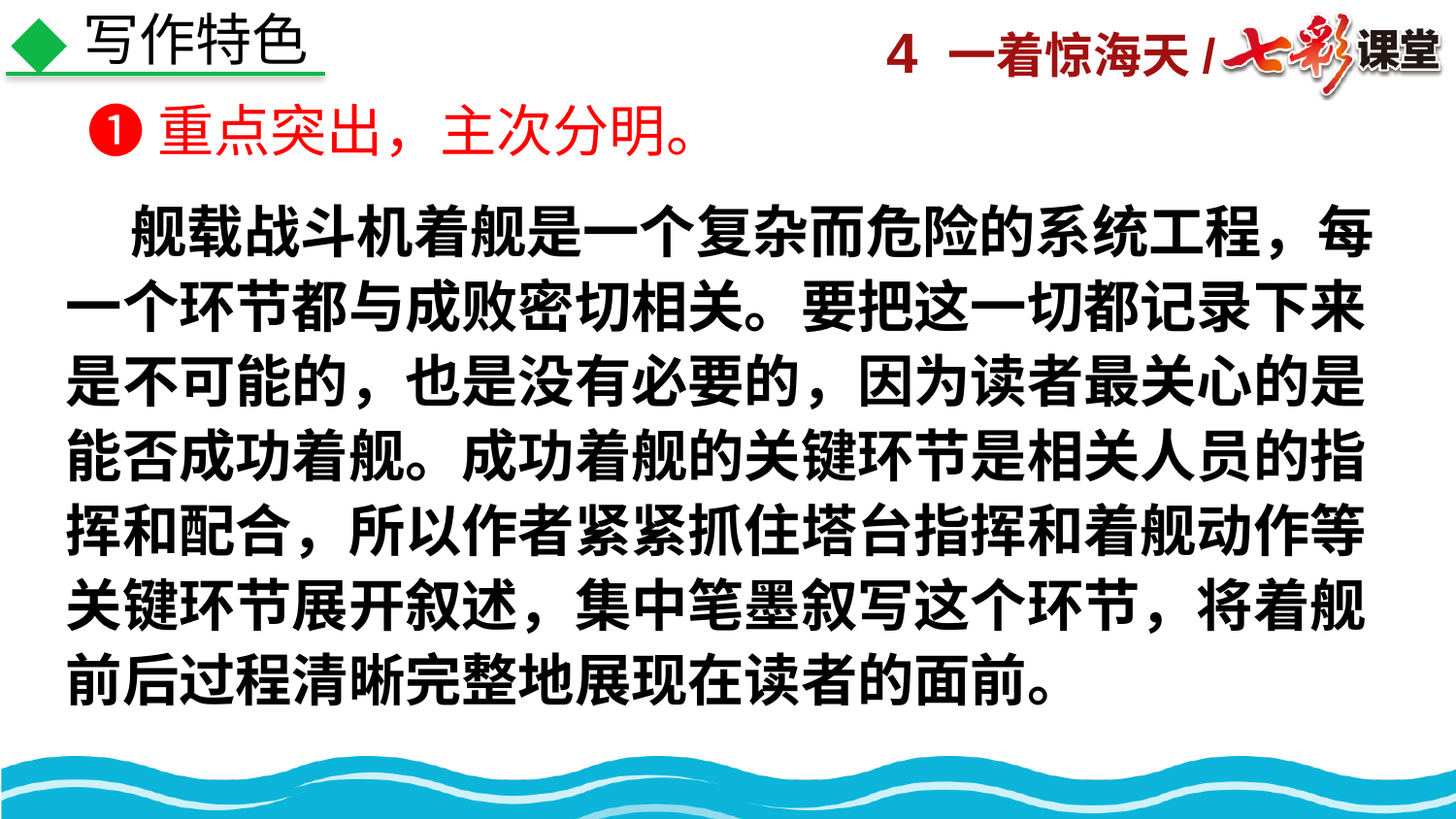

写作特色

❶重点突出，主次分明。
    舰载战斗机着舰是一个复杂而危险的系统工程，每一个环节都与成败密切相关。要把这一切都记录下来是不可能的，也是没有必要的，因为读者最关心的是能否成功着舰。成功着舰的关键环节是相关人员的指挥和配合，所以作者紧紧抓住塔台指挥和着舰动作等关键环节展开叙述，集中笔墨叙写这个环节，将着舰前后过程清晰完整地展现在读者的面前。